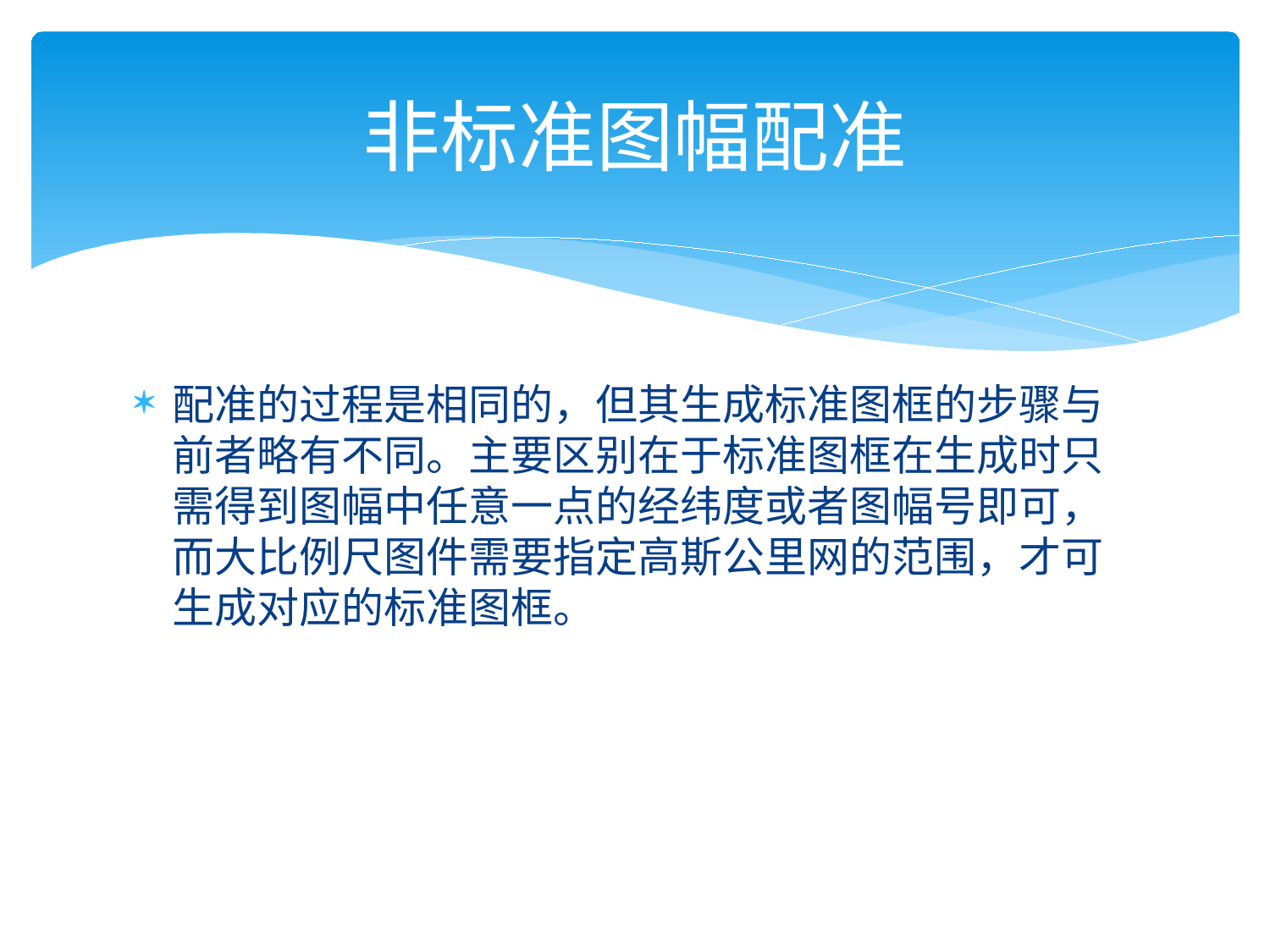

# 非标准图幅配准
配准的过程是相同的，但其生成标准图框的步骤与前者略有不同。主要区别在于标准图框在生成时只需得到图幅中任意一点的经纬度或者图幅号即可，而大比例尺图件需要指定高斯公里网的范围，才可生成对应的标准图框。